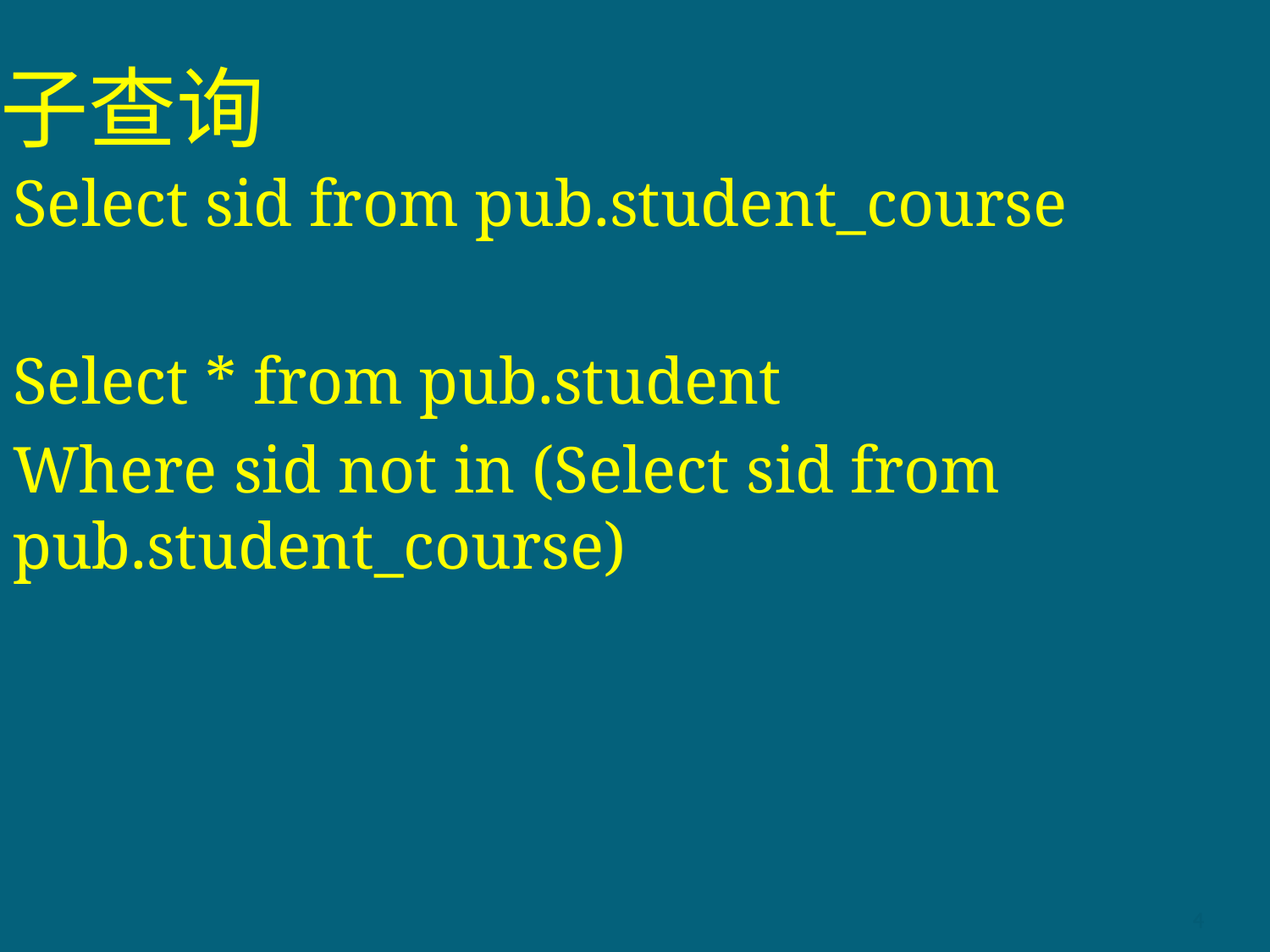

# 子查询
Select sid from pub.student_course

Select * from pub.student
Where sid not in (Select sid from pub.student_course)
4